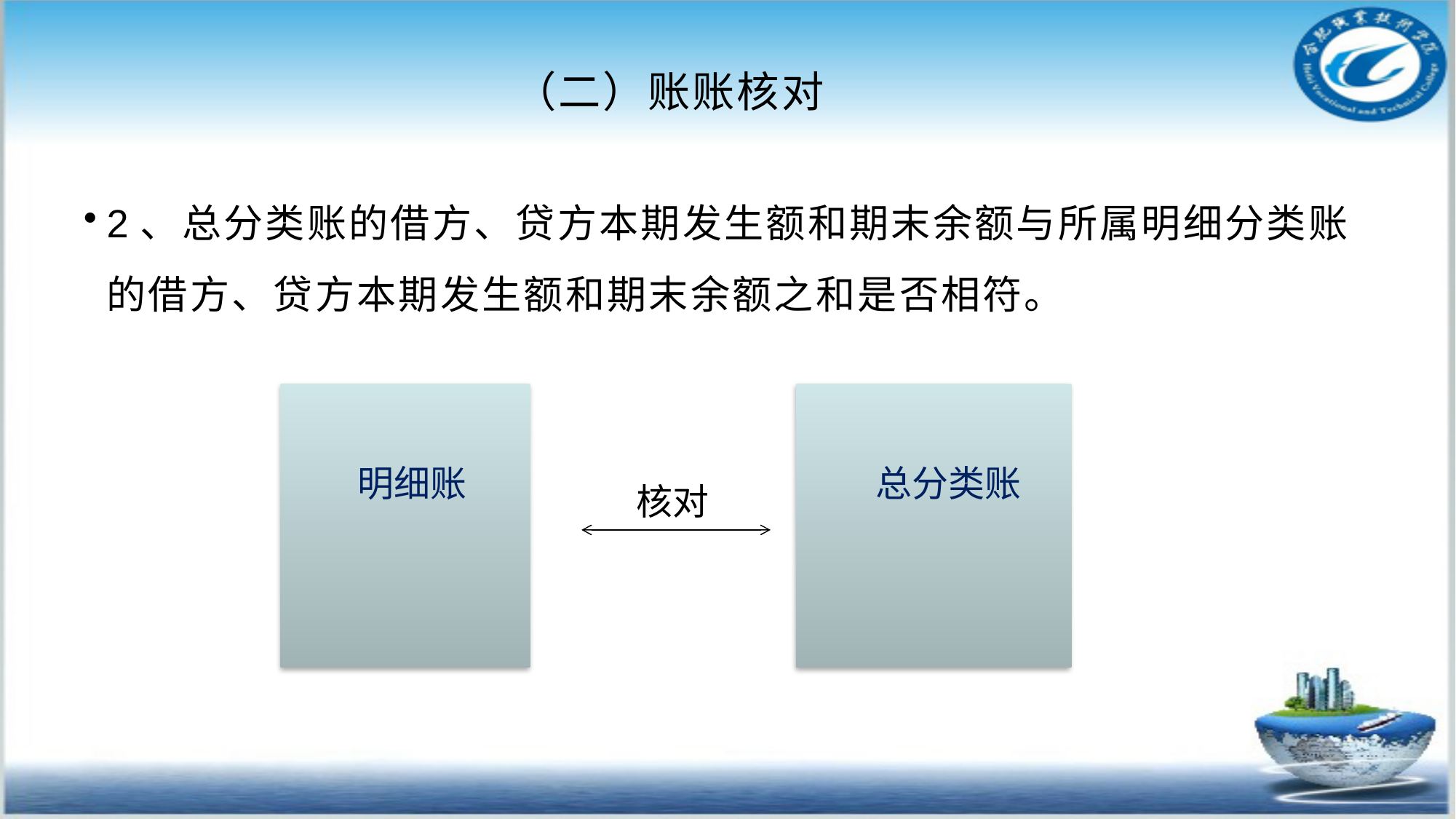

# （二）账账核对
2、总分类账的借方、贷方本期发生额和期末余额与所属明细分类账的借方、贷方本期发生额和期末余额之和是否相符。

明细账
总分类账
核对